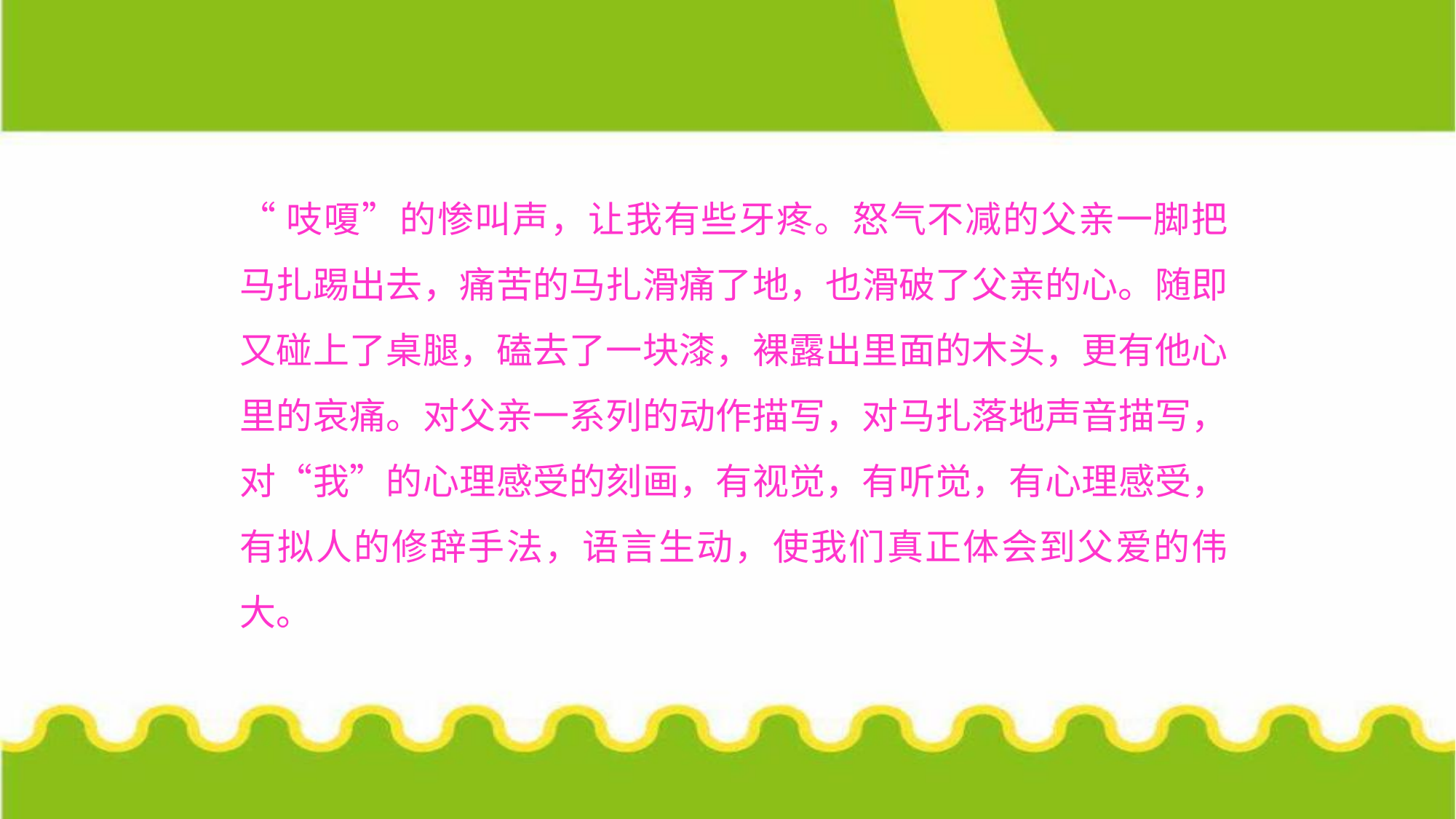

“吱嗄”的惨叫声，让我有些牙疼。怒气不减的父亲一脚把马扎踢出去，痛苦的马扎滑痛了地，也滑破了父亲的心。随即又碰上了桌腿，磕去了一块漆，裸露出里面的木头，更有他心里的哀痛。对父亲一系列的动作描写，对马扎落地声音描写，对“我”的心理感受的刻画，有视觉，有听觉，有心理感受，有拟人的修辞手法，语言生动，使我们真正体会到父爱的伟大。